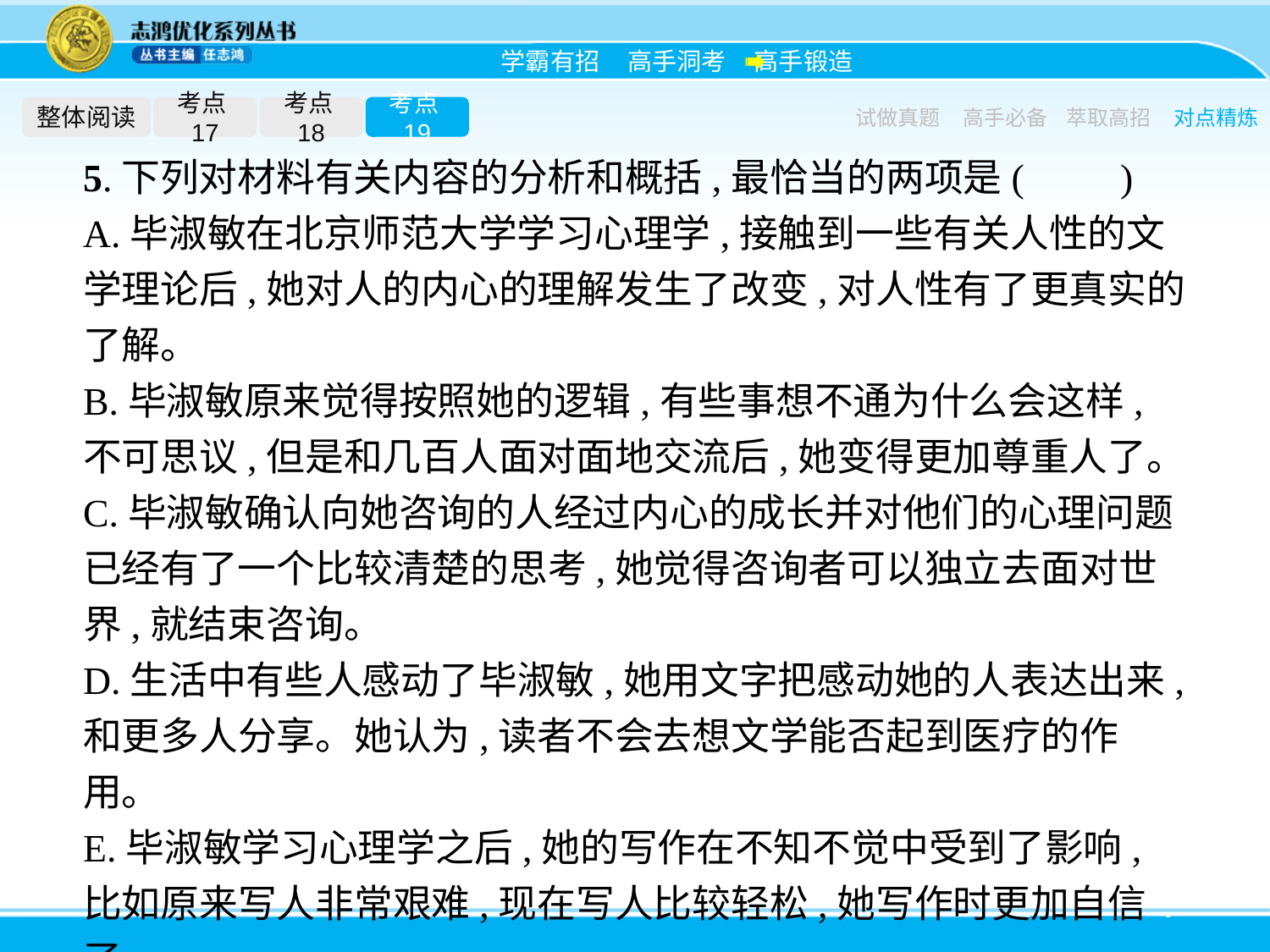

整体阅读
考点17
考点18
考点19
试做真题
高手必备
萃取高招
对点精炼
5.下列对材料有关内容的分析和概括,最恰当的两项是(　　)
A.毕淑敏在北京师范大学学习心理学,接触到一些有关人性的文学理论后,她对人的内心的理解发生了改变,对人性有了更真实的了解。
B.毕淑敏原来觉得按照她的逻辑,有些事想不通为什么会这样,不可思议,但是和几百人面对面地交流后,她变得更加尊重人了。
C.毕淑敏确认向她咨询的人经过内心的成长并对他们的心理问题已经有了一个比较清楚的思考,她觉得咨询者可以独立去面对世界,就结束咨询。
D.生活中有些人感动了毕淑敏,她用文字把感动她的人表达出来,和更多人分享。她认为,读者不会去想文学能否起到医疗的作用。
E.毕淑敏学习心理学之后,她的写作在不知不觉中受到了影响,比如原来写人非常艰难,现在写人比较轻松,她写作时更加自信了。